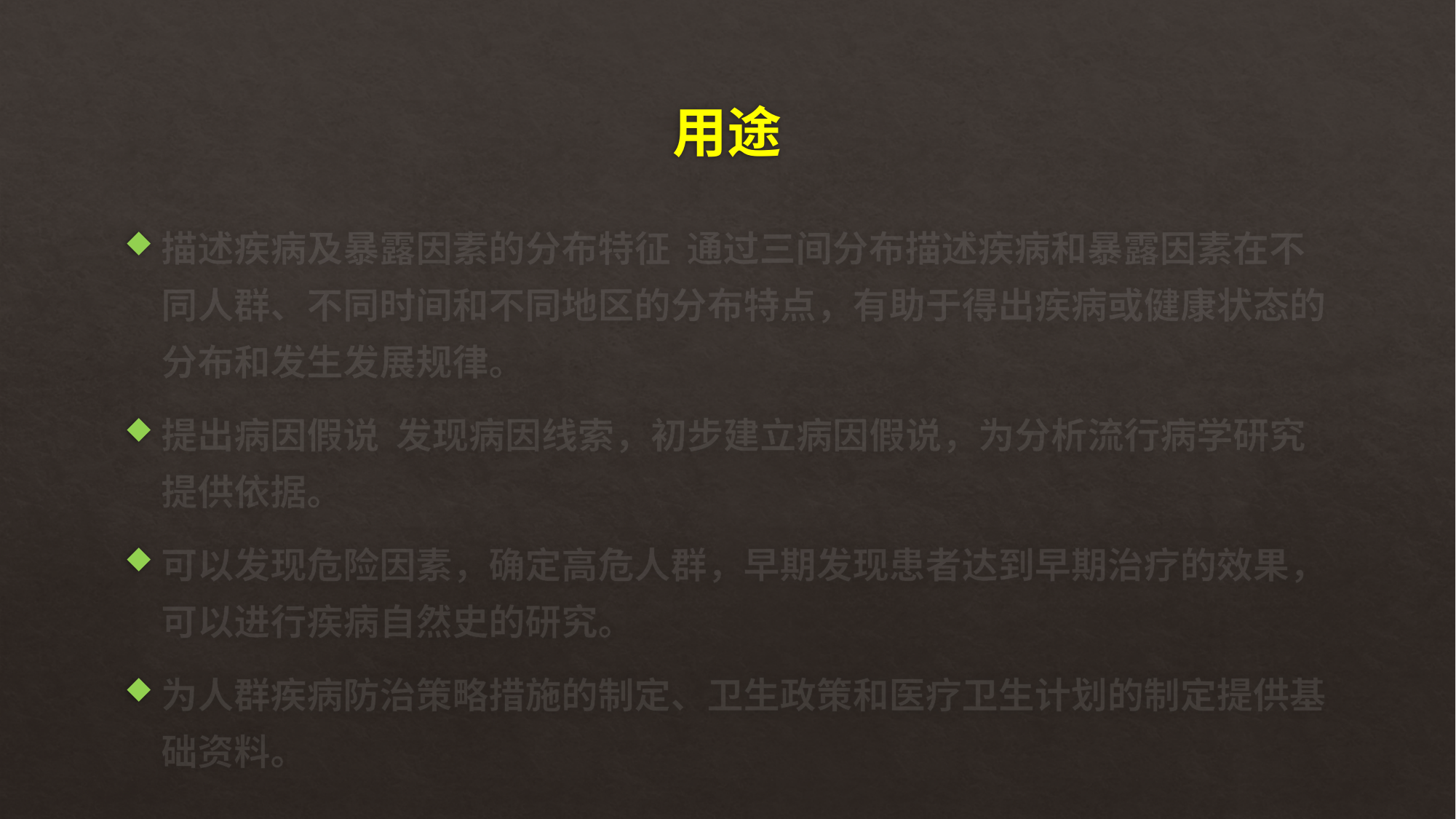

# 用途
描述疾病及暴露因素的分布特征  通过三间分布描述疾病和暴露因素在不同人群、不同时间和不同地区的分布特点，有助于得出疾病或健康状态的分布和发生发展规律。
提出病因假说  发现病因线索，初步建立病因假说，为分析流行病学研究提供依据。
可以发现危险因素，确定高危人群，早期发现患者达到早期治疗的效果，可以进行疾病自然史的研究。
为人群疾病防治策略措施的制定、卫生政策和医疗卫生计划的制定提供基础资料。